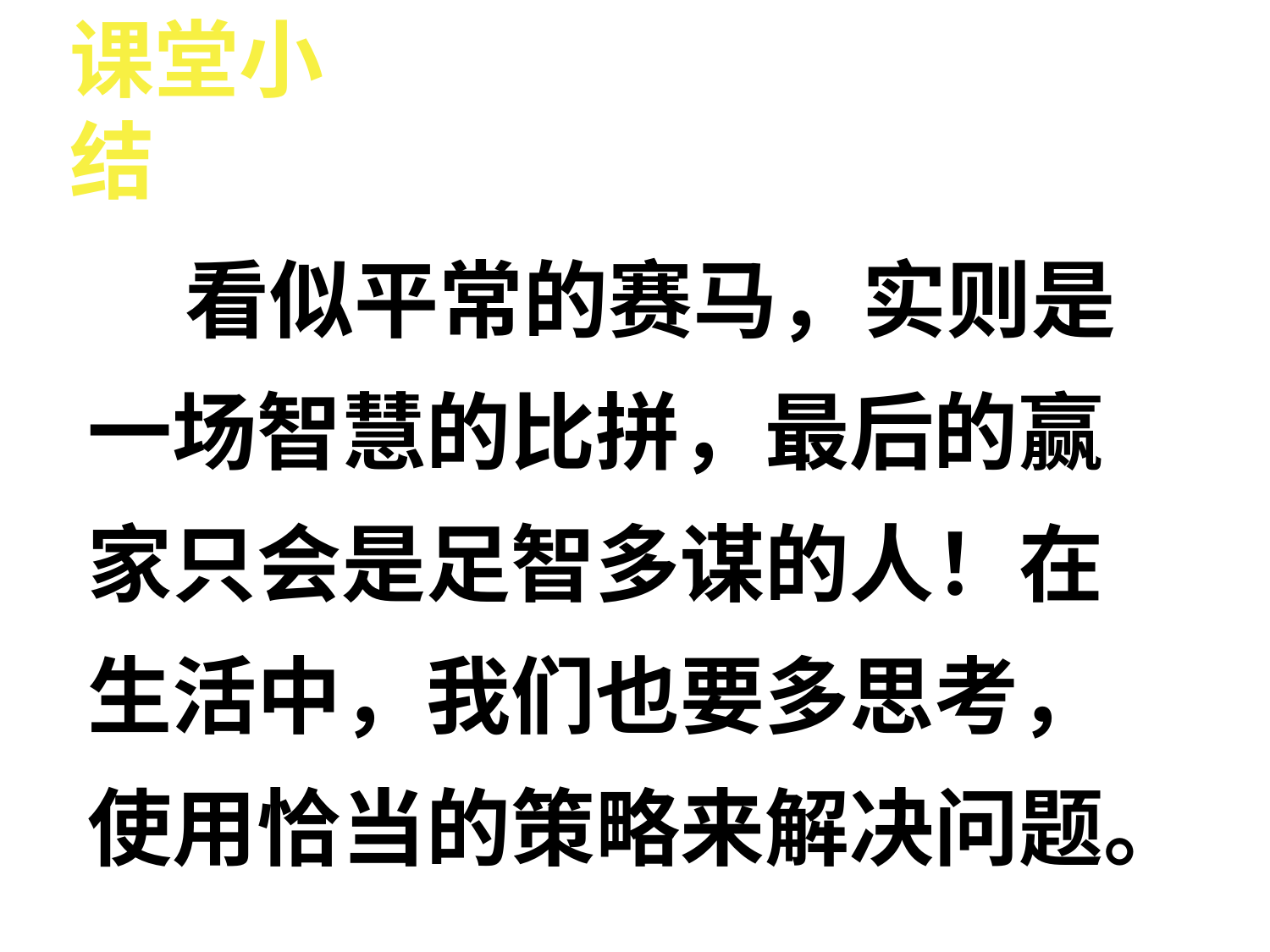

课堂小结
    看似平常的赛马，实则是一场智慧的比拼，最后的赢家只会是足智多谋的人！在生活中，我们也要多思考，使用恰当的策略来解决问题。